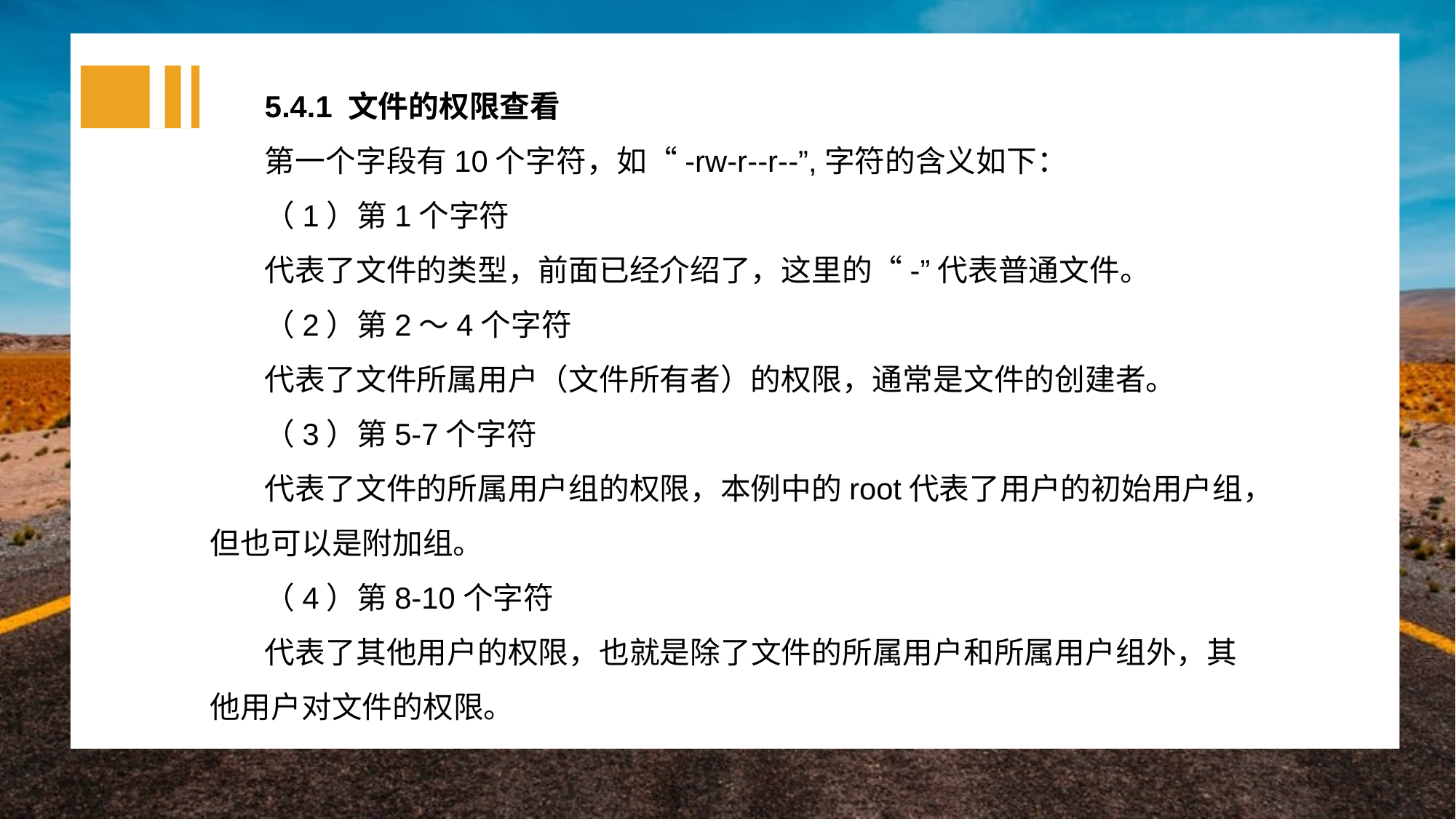

5.4.1 文件的权限查看
第一个字段有10个字符，如“-rw-r--r--”,字符的含义如下：
（1）第1个字符
代表了文件的类型，前面已经介绍了，这里的“-”代表普通文件。
（2）第2～4个字符
代表了文件所属用户（文件所有者）的权限，通常是文件的创建者。
（3）第5-7个字符
代表了文件的所属用户组的权限，本例中的root代表了用户的初始用户组，但也可以是附加组。
（4）第8-10个字符
代表了其他用户的权限，也就是除了文件的所属用户和所属用户组外，其他用户对文件的权限。